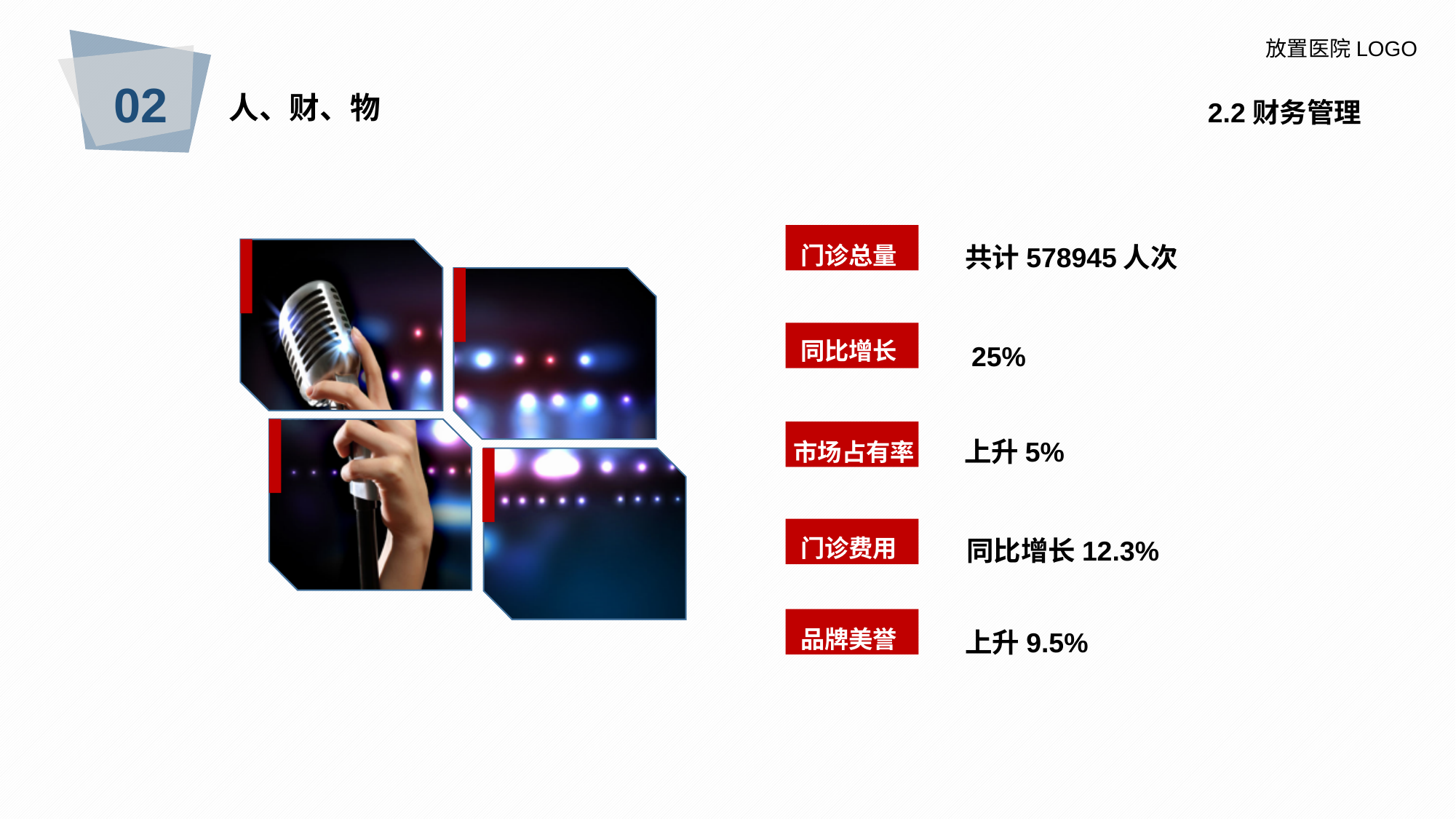

02
放置医院LOGO
人、财、物
2.2财务管理
共计578945人次
门诊总量

同比增长

市场占有率

门诊费用

品牌美誉

25%
上升5%

同比增长12.3%
上升9.5%